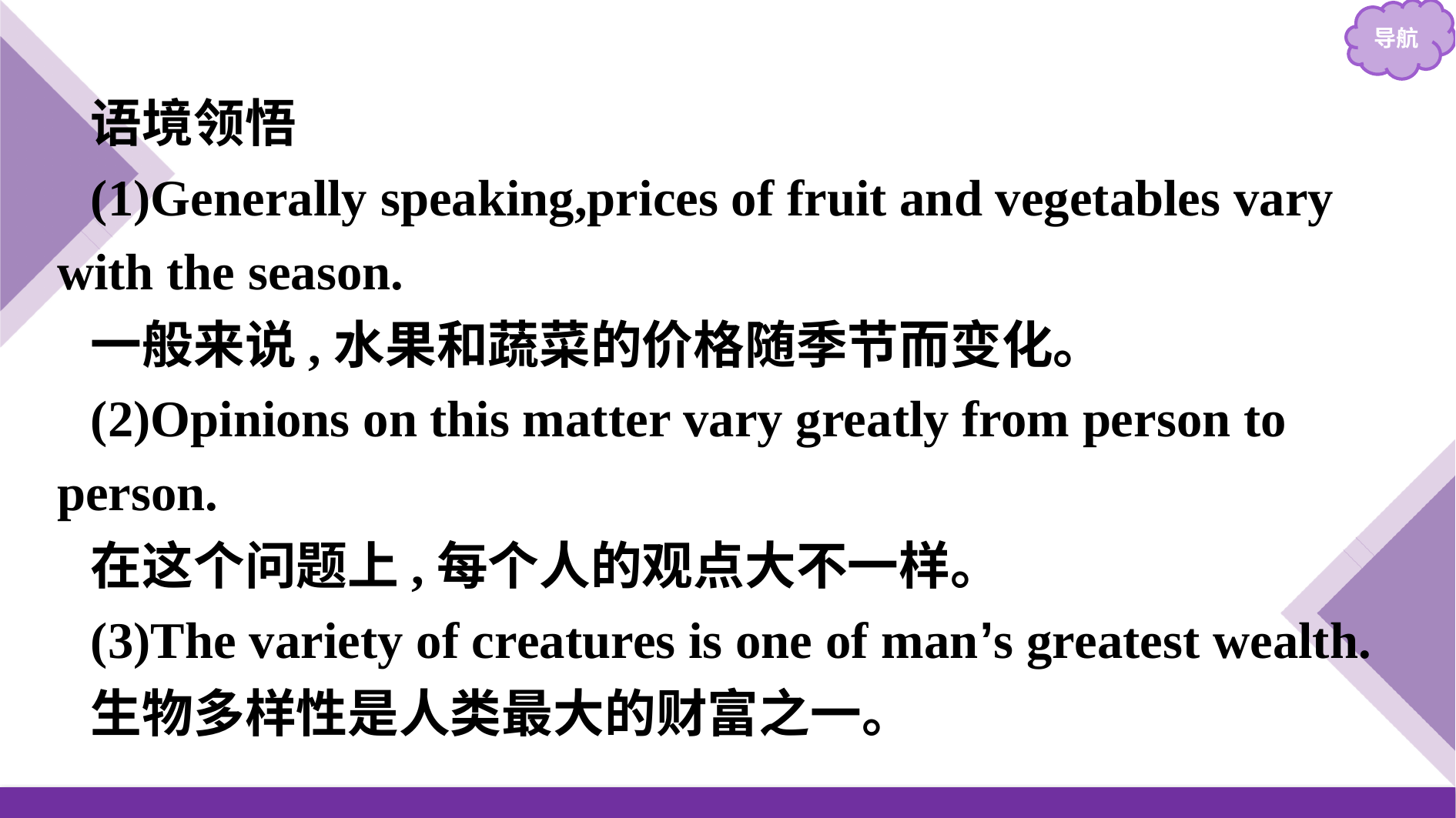

语境领悟
(1)Generally speaking,prices of fruit and vegetables vary with the season.
一般来说,水果和蔬菜的价格随季节而变化。
(2)Opinions on this matter vary greatly from person to person.
在这个问题上,每个人的观点大不一样。
(3)The variety of creatures is one of man’s greatest wealth.
生物多样性是人类最大的财富之一。